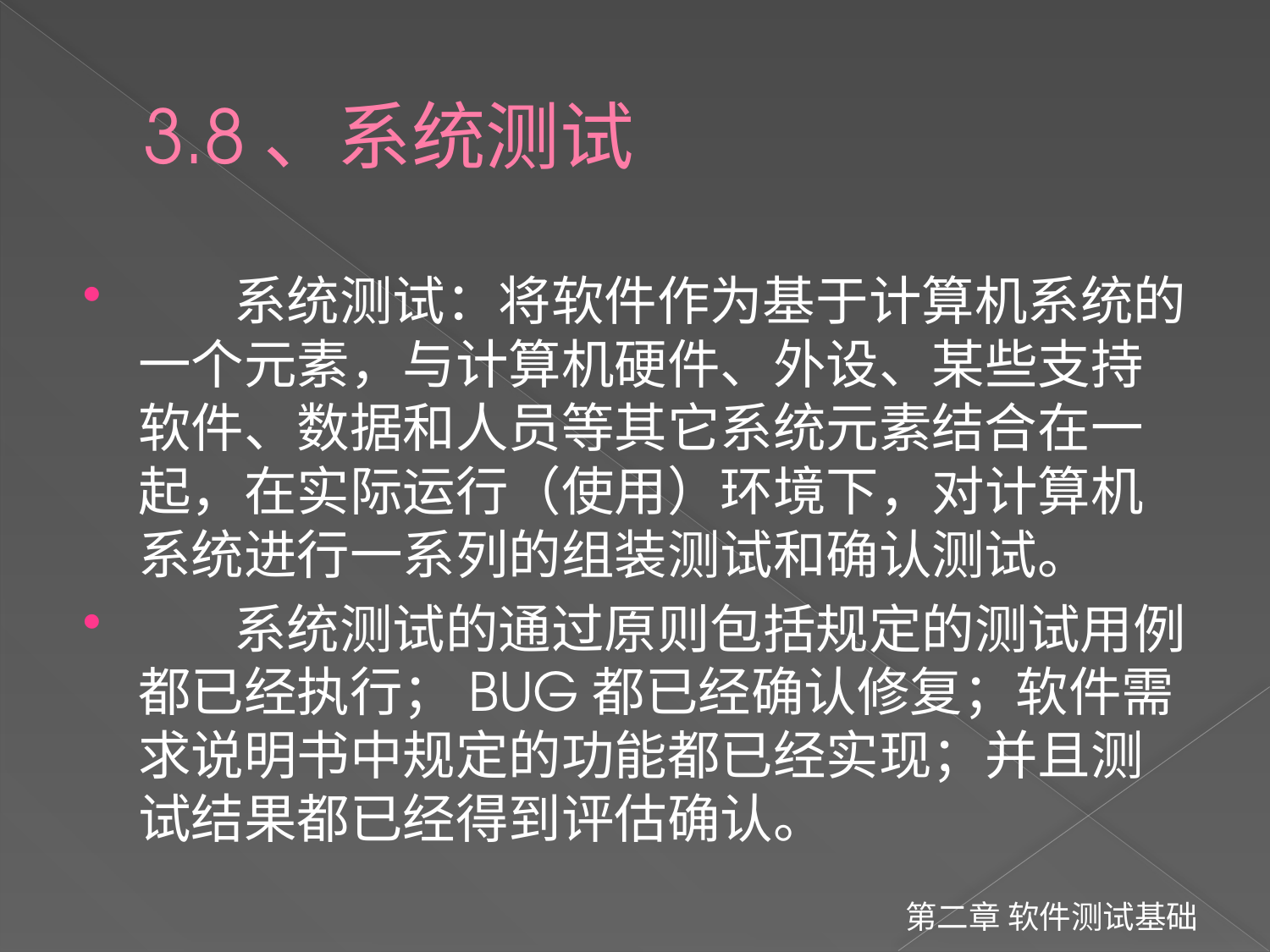

# 3.8、系统测试
       系统测试：将软件作为基于计算机系统的一个元素，与计算机硬件、外设、某些支持软件、数据和人员等其它系统元素结合在一起，在实际运行（使用）环境下，对计算机系统进行一系列的组装测试和确认测试。
       系统测试的通过原则包括规定的测试用例都已经执行；BUG都已经确认修复；软件需求说明书中规定的功能都已经实现；并且测试结果都已经得到评估确认。